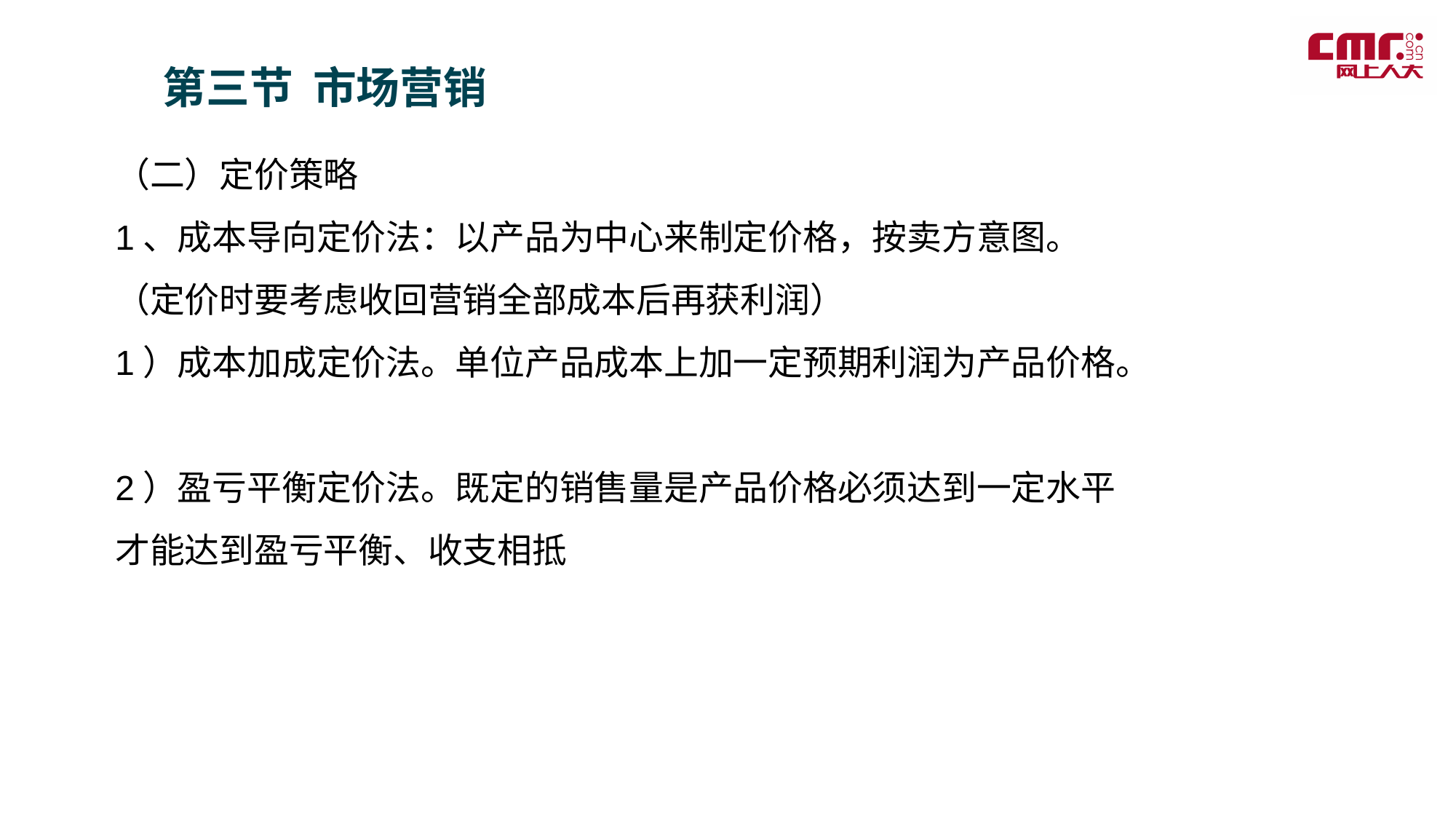

第三节  市场营销
（二）定价策略
1、成本导向定价法：以产品为中心来制定价格，按卖方意图。（定价时要考虑收回营销全部成本后再获利润）
1）成本加成定价法。单位产品成本上加一定预期利润为产品价格。
2）盈亏平衡定价法。既定的销售量是产品价格必须达到一定水平才能达到盈亏平衡、收支相抵